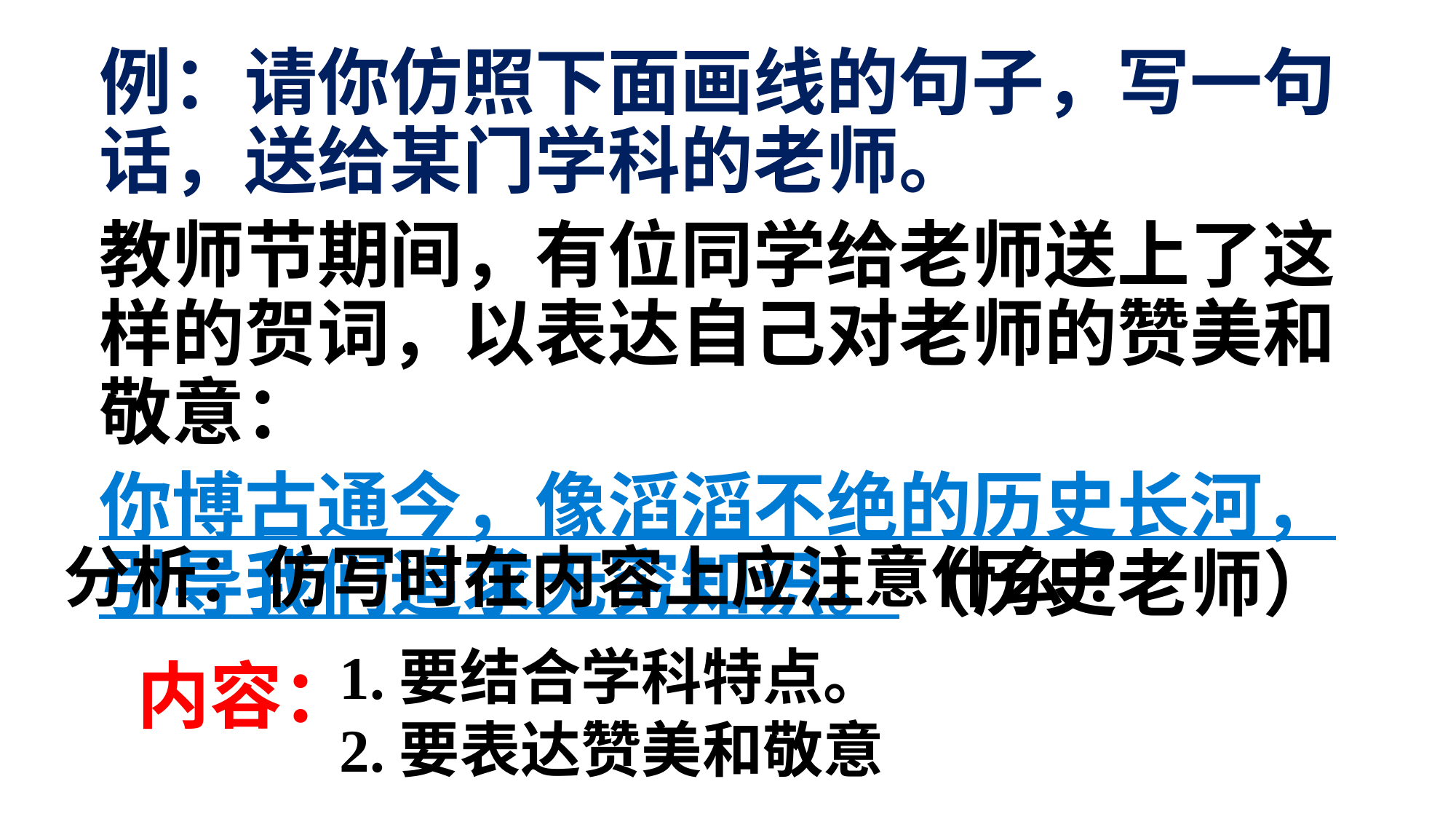

例：请你仿照下面画线的句子，写一句话，送给某门学科的老师。
教师节期间，有位同学给老师送上了这样的贺词，以表达自己对老师的赞美和敬意：
你博古通今，像滔滔不绝的历史长河，引导我们追求无穷知识。（历史老师）

分析：仿写时在内容上应注意什么 ？
1.要结合学科特点。
2.要表达赞美和敬意
内容：